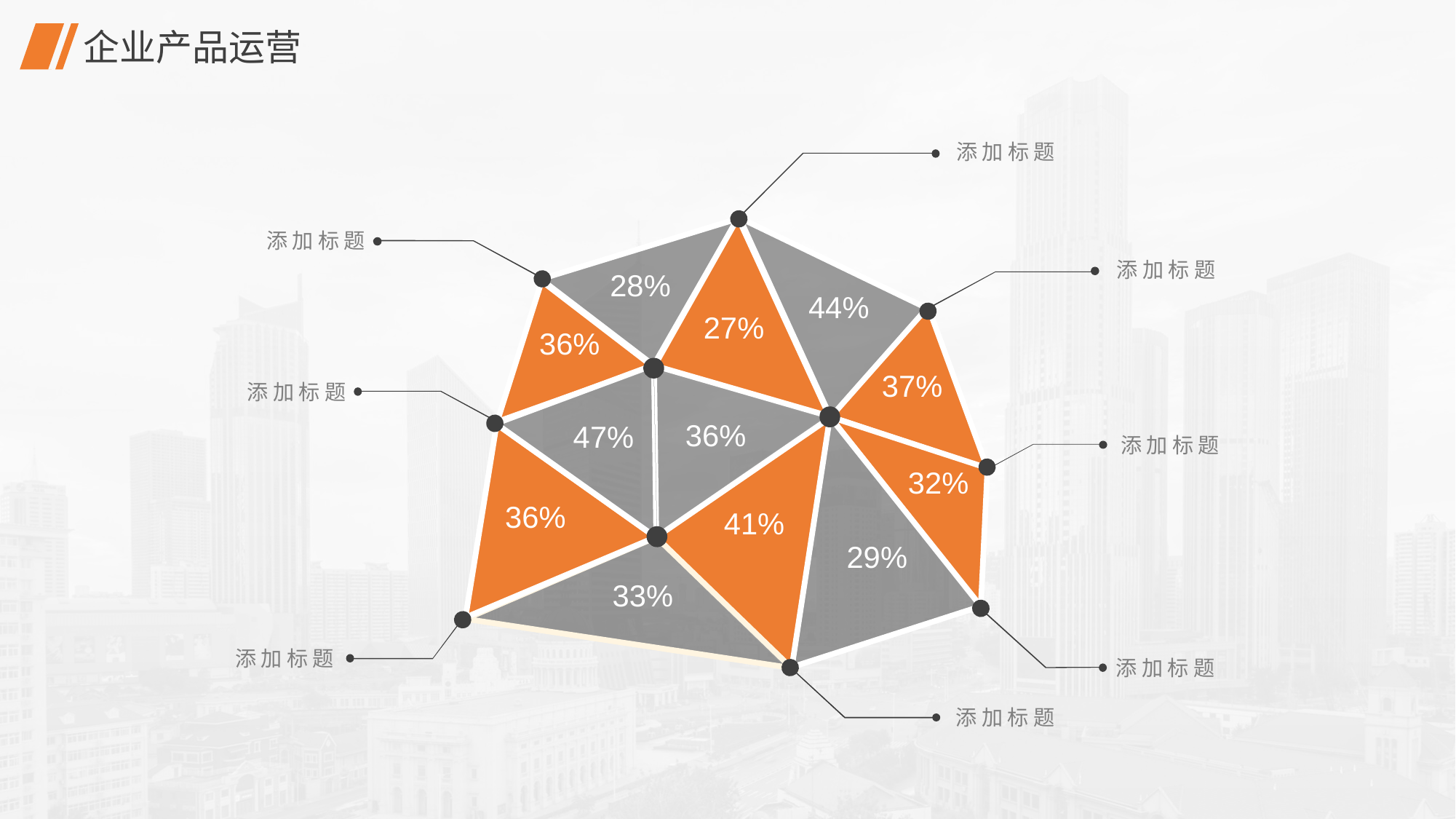

# 企业产品运营
添加标题

添加标题

添加标题

添加标题

添加标题

添加标题
添加标题

添加标题

28%
44%
27%
36%
37%
36%
47%
32%
36%
41%
29%
33%